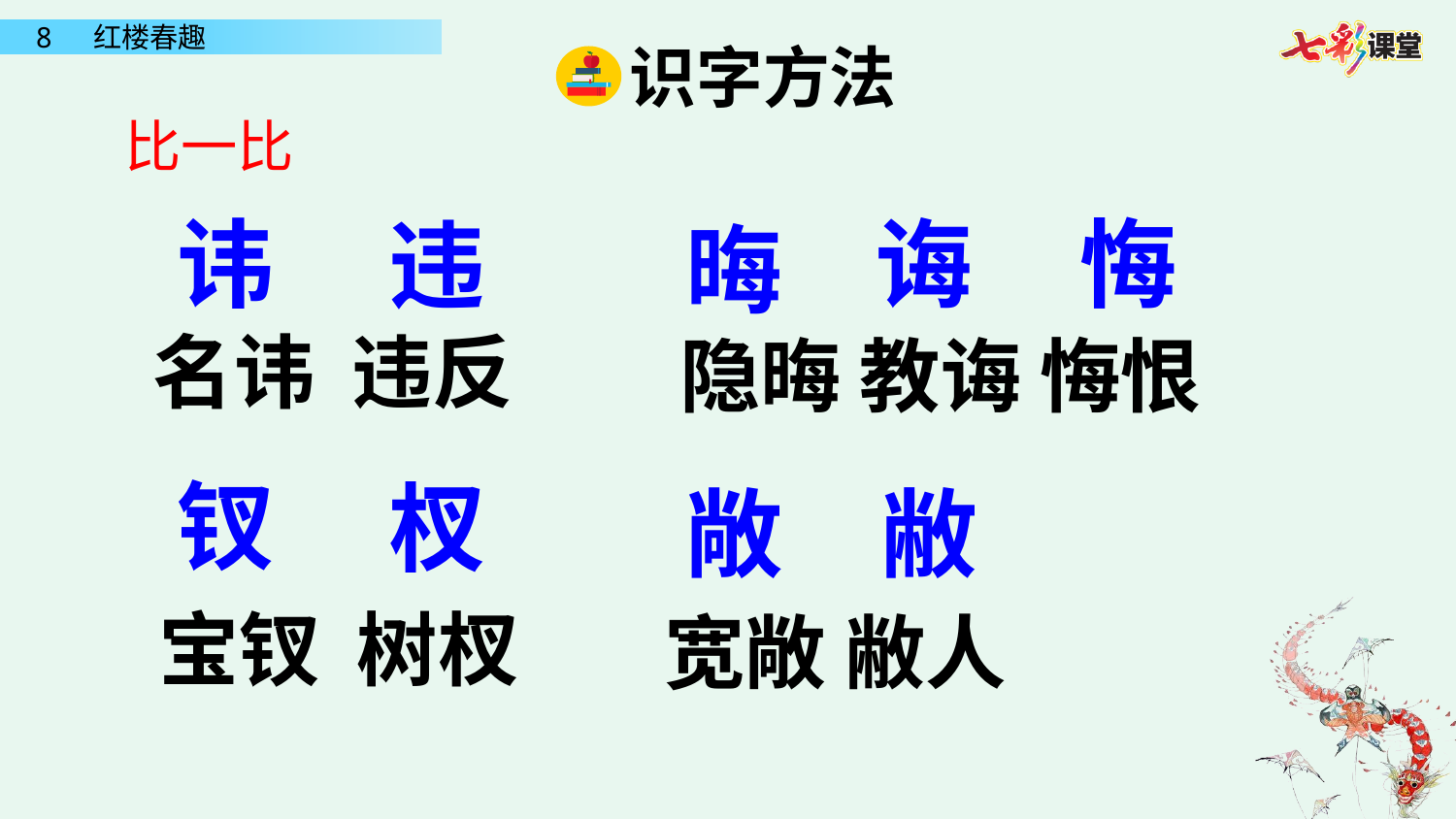

识字方法

比一比
讳
悔
诲
违
晦
名讳  违反
隐晦 教诲 悔恨
钗
杈
敞
敝
宝钗  树杈
宽敞 敝人